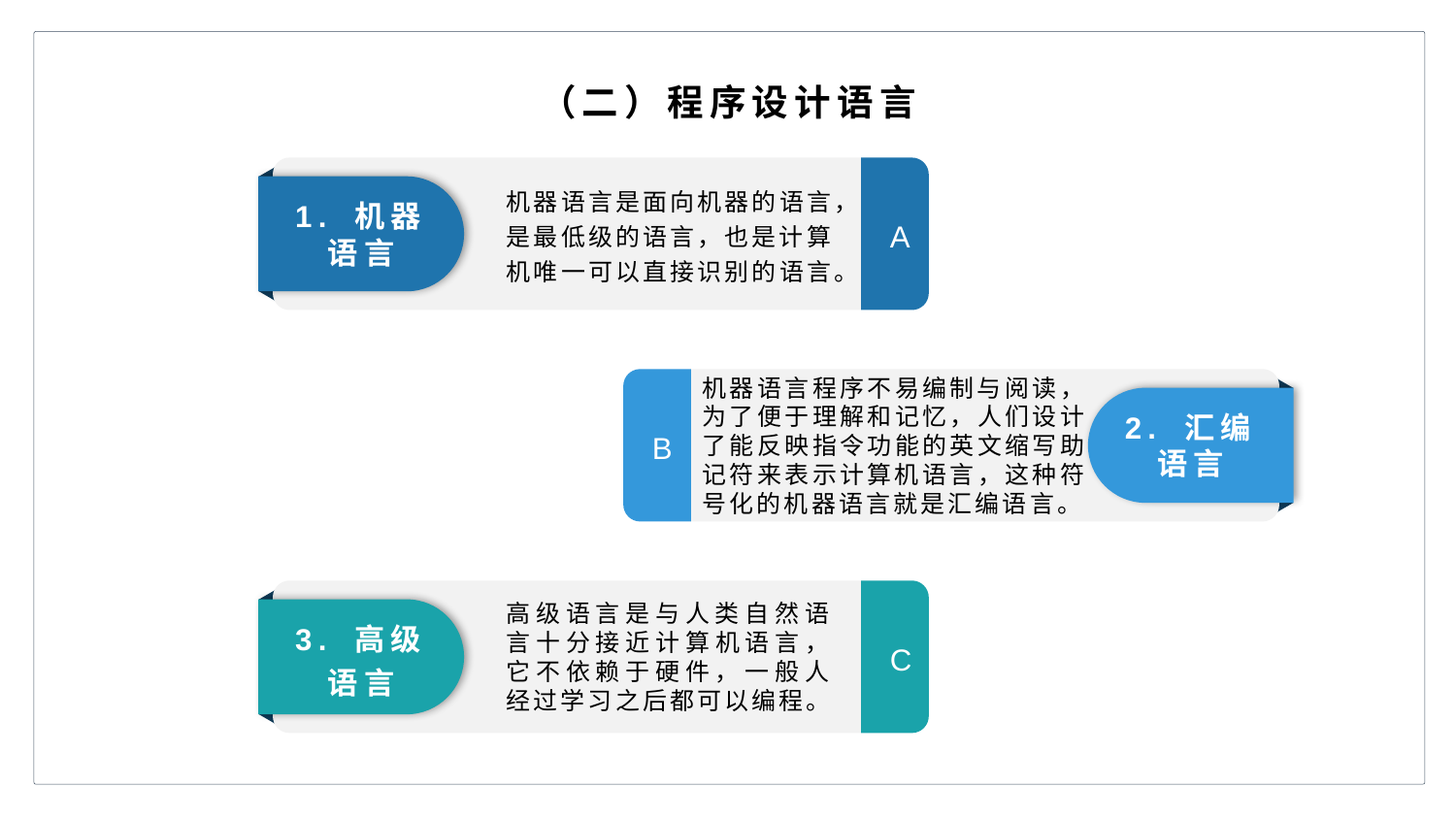

（二）程序设计语言

机器语言是面向机器的语言，是最低级的语言，也是计算机唯一可以直接识别的语言。
1. 机器语言
A

机器语言程序不易编制与阅读，为了便于理解和记忆，人们设计了能反映指令功能的英文缩写助记符来表示计算机语言，这种符号化的机器语言就是汇编语言。
2. 汇编语言
B

高级语言是与人类自然语言十分接近计算机语言，它不依赖于硬件，一般人经过学习之后都可以编程。
3. 高级语言
C